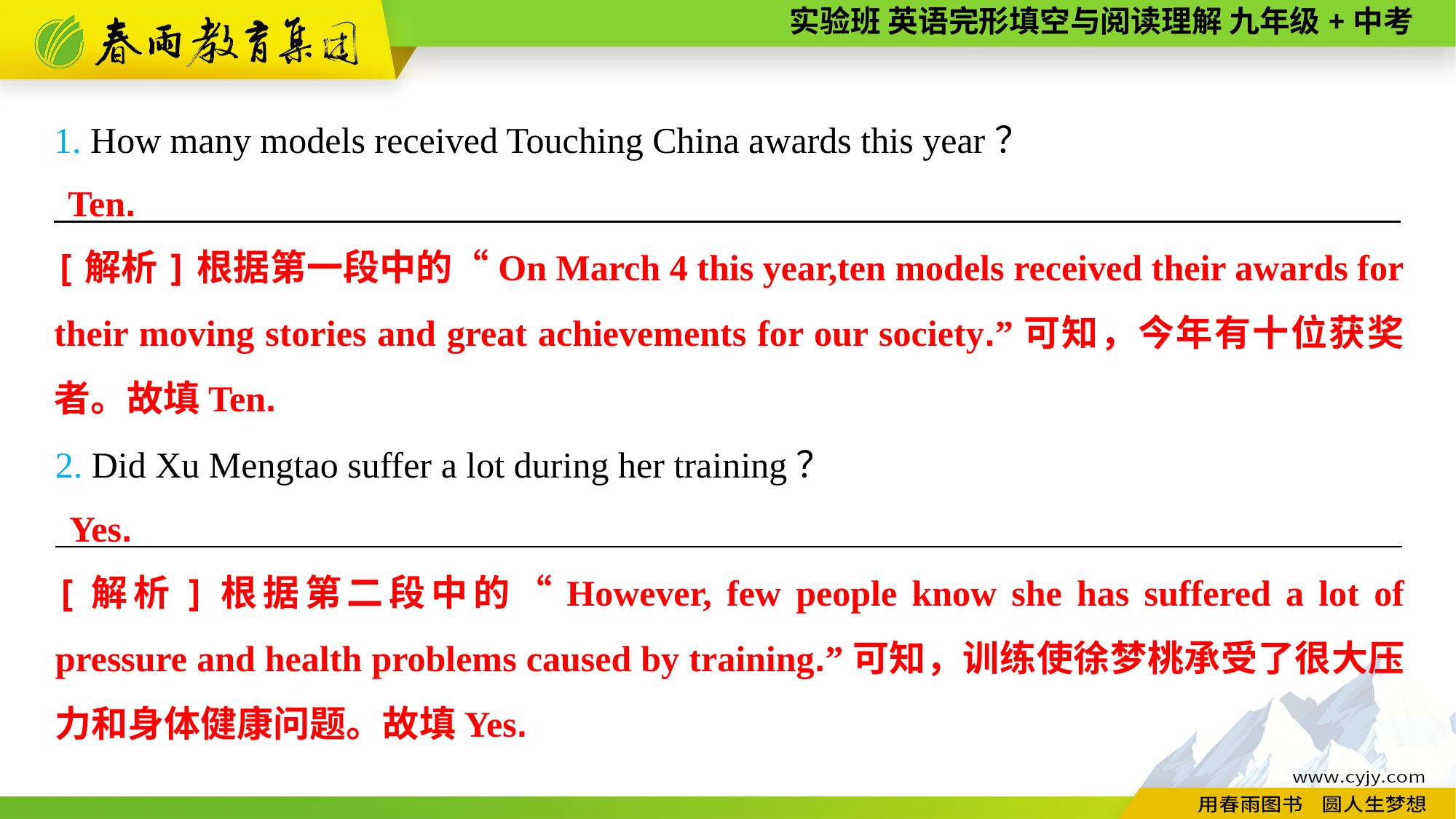

1. How many models received Touching China awards this year？
__________________________________________________________________________
Ten.
[解析]根据第一段中的“On March 4 this year,ten models received their awards for their moving stories and great achievements for our society.”可知，今年有十位获奖者。故填Ten.
2. Did Xu Mengtao suffer a lot during her training？
__________________________________________________________________________
Yes.
[解析]根据第二段中的“However, few people know she has suffered a lot of pressure and health problems caused by training.”可知，训练使徐梦桃承受了很大压力和身体健康问题。故填Yes.